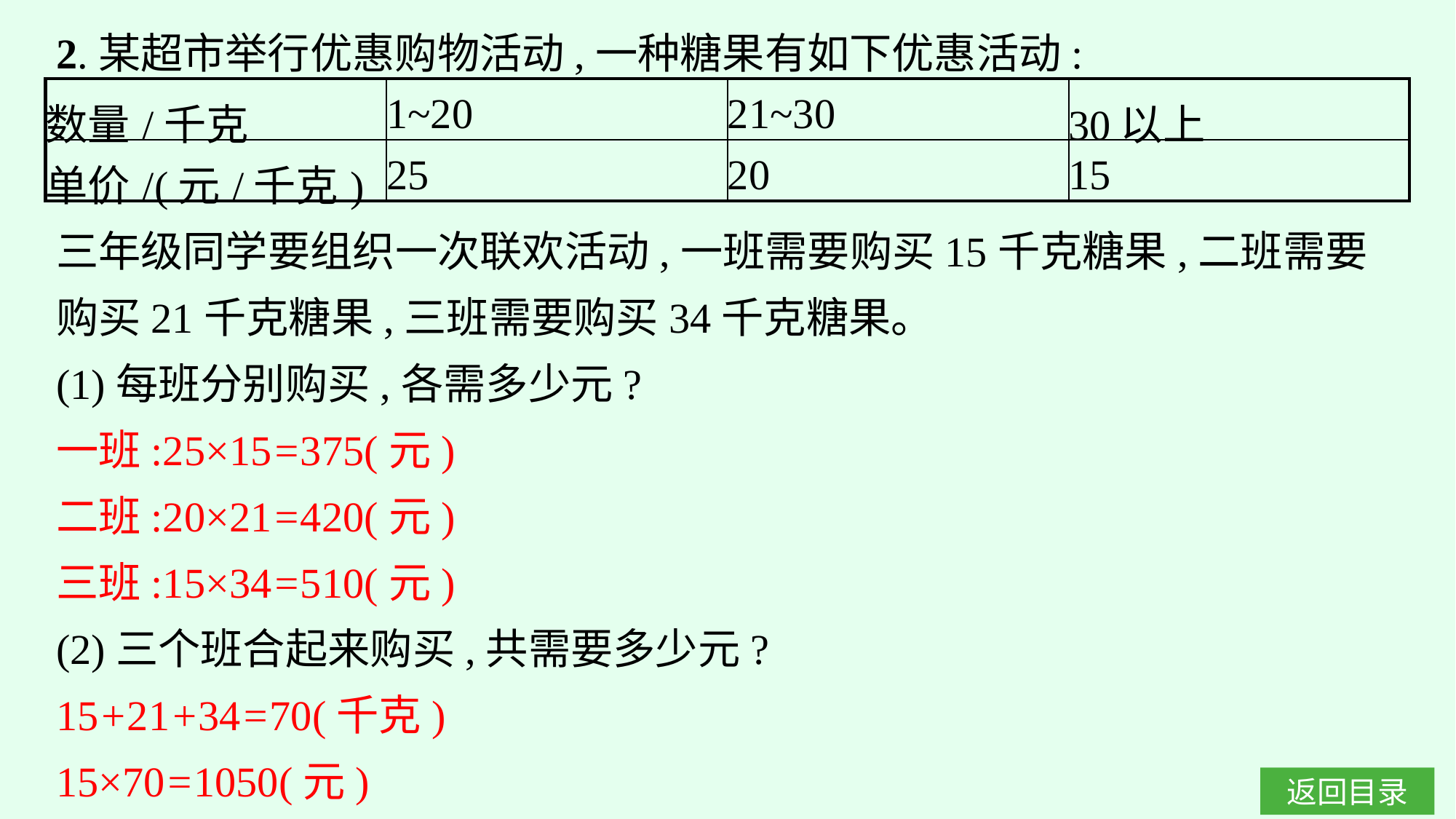

2.某超市举行优惠购物活动,一种糖果有如下优惠活动:
| 数量/千克 | 1~20 | 21~30 | 30以上 |
| --- | --- | --- | --- |
| 单价/(元/千克) | 25 | 20 | 15 |
三年级同学要组织一次联欢活动,一班需要购买15千克糖果,二班需要购买21千克糖果,三班需要购买34千克糖果。
(1)每班分别购买,各需多少元?
一班:25×15=375(元)
二班:20×21=420(元)
三班:15×34=510(元)
(2)三个班合起来购买,共需要多少元?
15+21+34=70(千克)
15×70=1050(元)